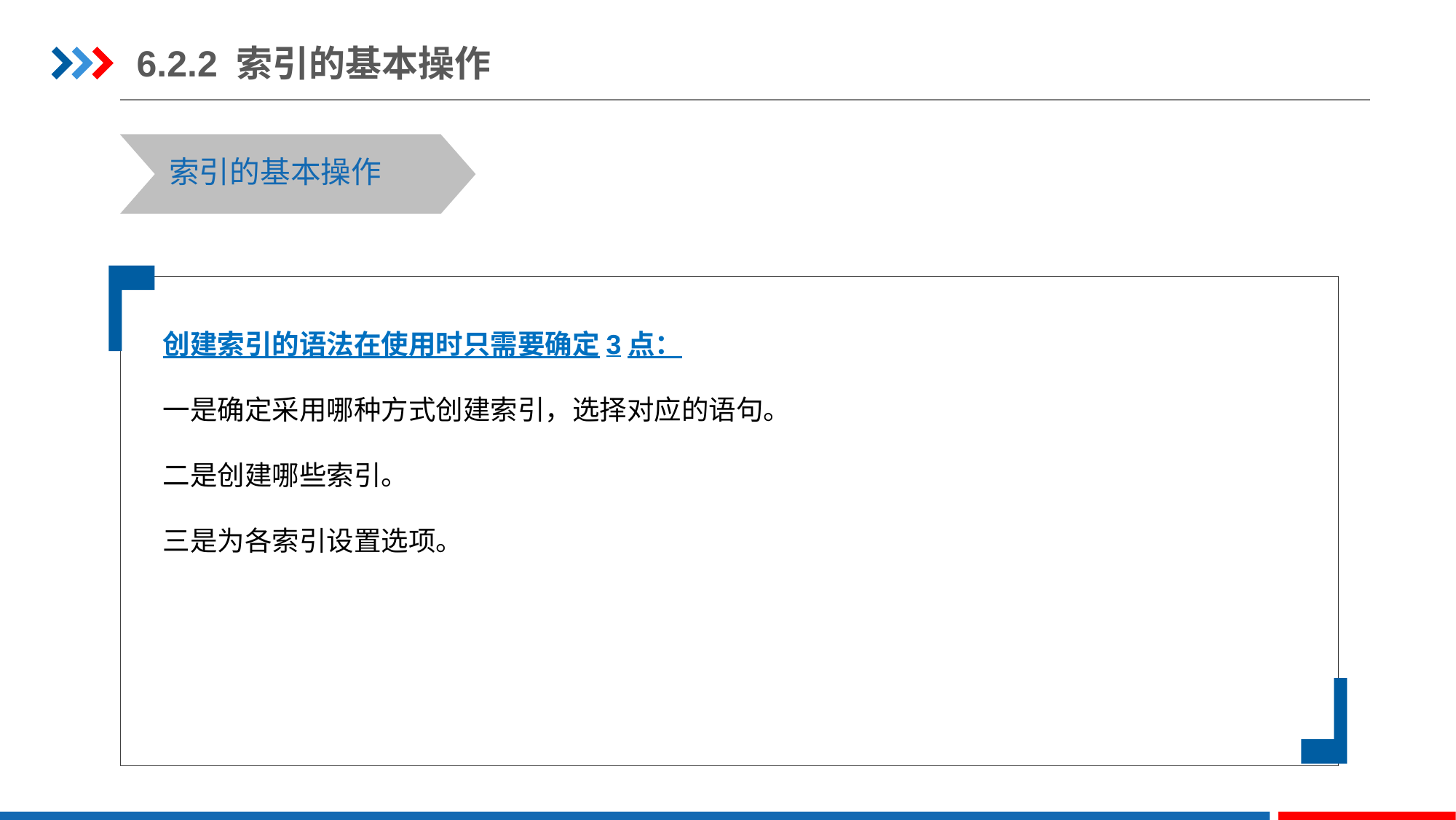

6.2.2 索引的基本操作

索引的基本操作

创建索引的语法在使用时只需要确定3点：
一是确定采用哪种方式创建索引，选择对应的语句。
二是创建哪些索引。
三是为各索引设置选项。